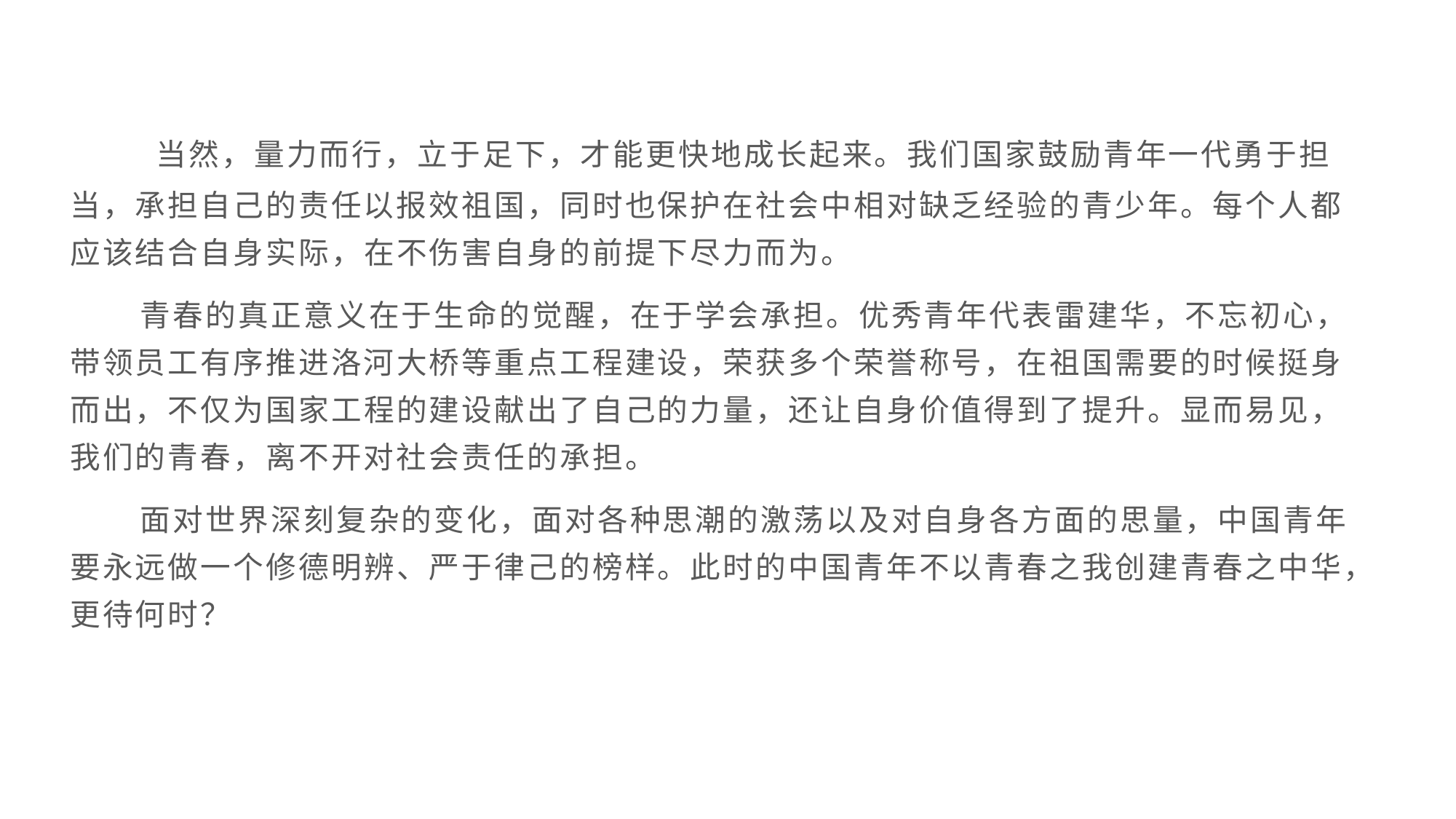

当然，量力而行，立于足下，才能更快地成长起来。我们国家鼓励青年一代勇于担当，承担自己的责任以报效祖国，同时也保护在社会中相对缺乏经验的青少年。每个人都应该结合自身实际，在不伤害自身的前提下尽力而为。
       青春的真正意义在于生命的觉醒，在于学会承担。优秀青年代表雷建华，不忘初心，带领员工有序推进洛河大桥等重点工程建设，荣获多个荣誉称号，在祖国需要的时候挺身而出，不仅为国家工程的建设献出了自己的力量，还让自身价值得到了提升。显而易见，我们的青春，离不开对社会责任的承担。
       面对世界深刻复杂的变化，面对各种思潮的激荡以及对自身各方面的思量，中国青年要永远做一个修德明辨、严于律己的榜样。此时的中国青年不以青春之我创建青春之中华，更待何时？